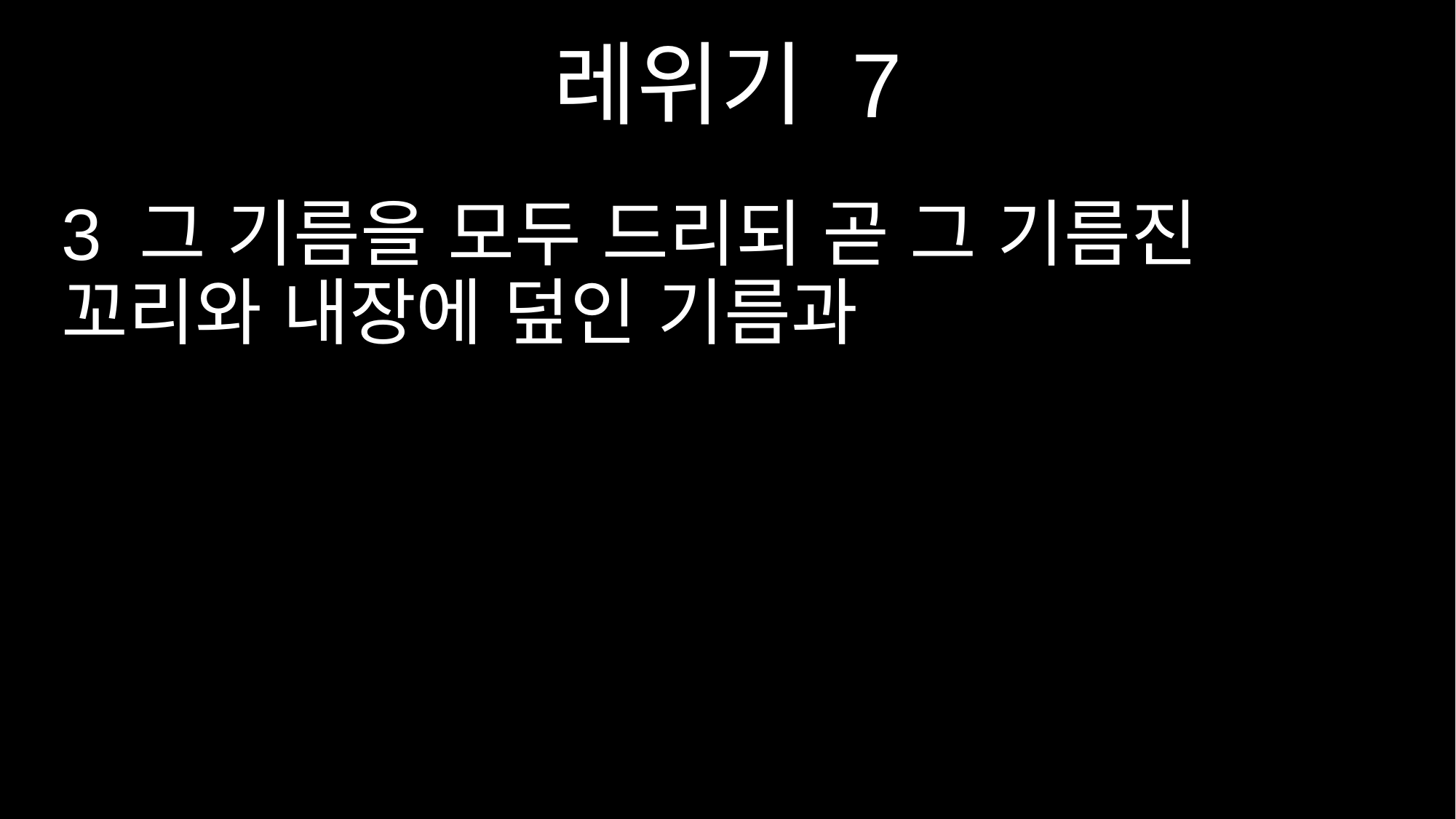

레위기 7
3 그 기름을 모두 드리되 곧 그 기름진 꼬리와 내장에 덮인 기름과